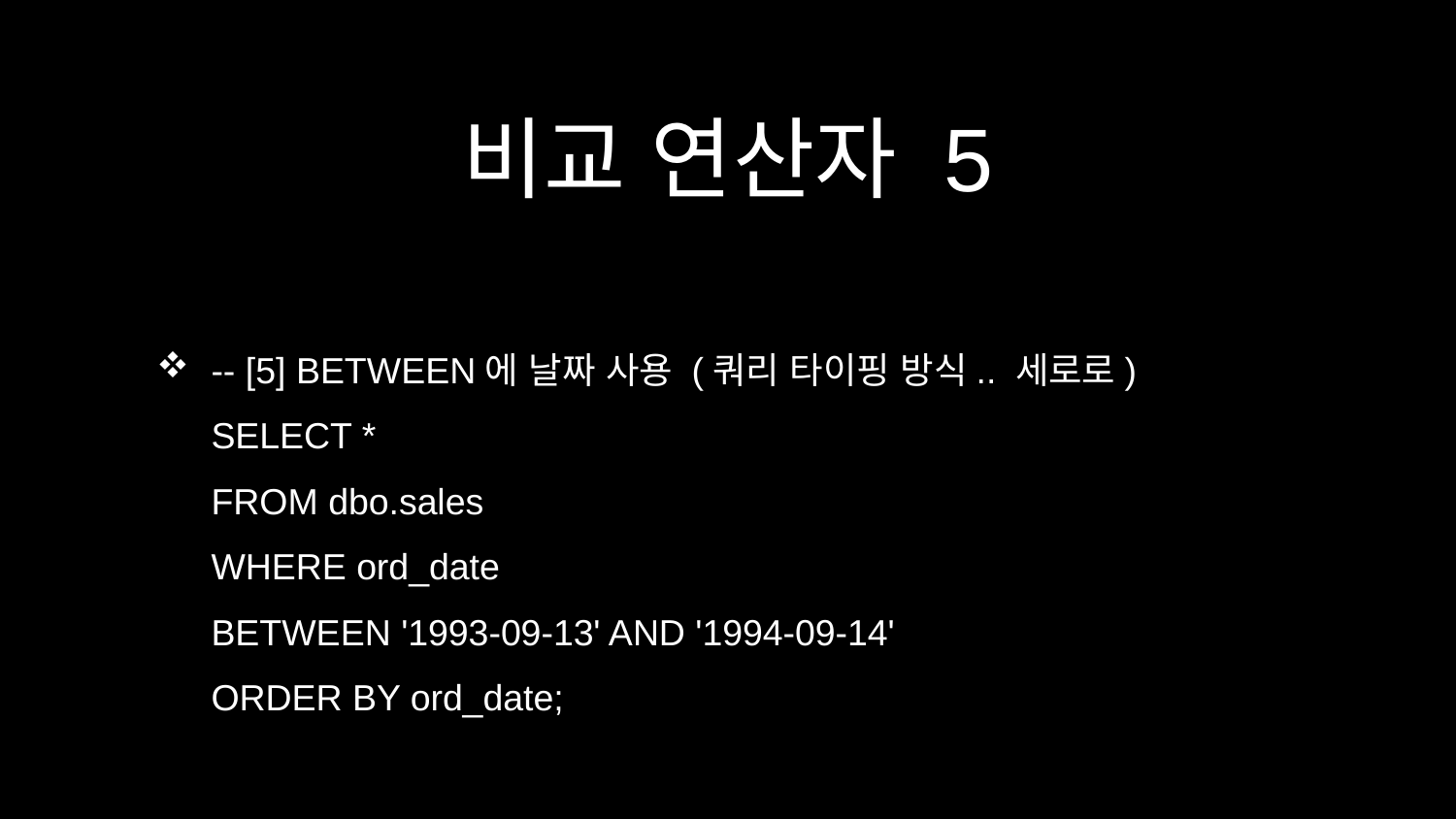

# 비교 연산자 5
-- [5] BETWEEN에 날짜 사용 (쿼리 타이핑 방식.. 세로로)
SELECT *
FROM dbo.sales
WHERE ord_date
BETWEEN '1993-09-13' AND '1994-09-14'
ORDER BY ord_date;